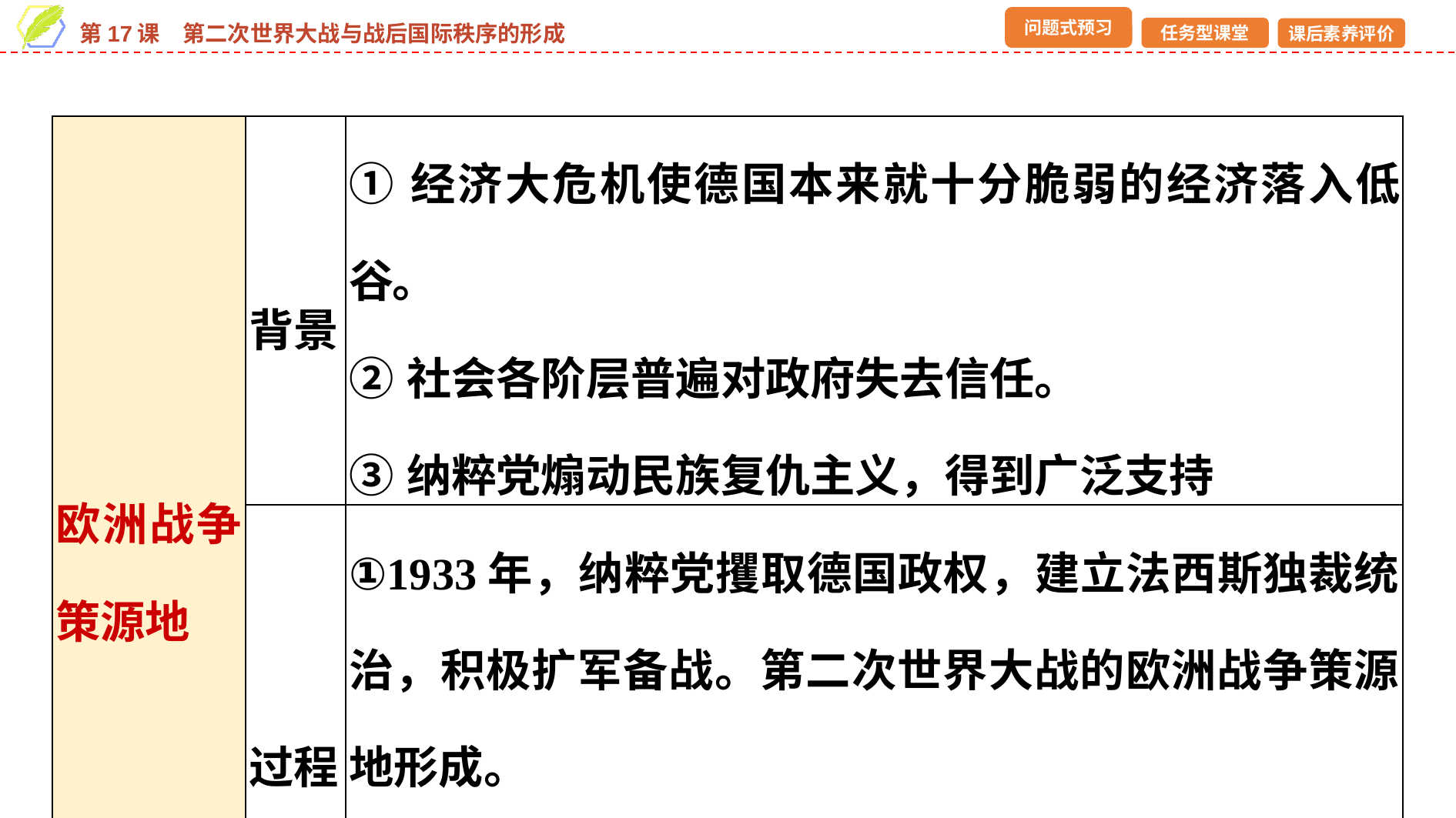

| 欧洲战争策源地 | 背景 | ①经济大危机使德国本来就十分脆弱的经济落入低谷。 ②社会各阶层普遍对政府失去信任。 ③纳粹党煽动民族复仇主义，得到广泛支持 |
| --- | --- | --- |
|  | 过程 | ①1933年，纳粹党攫取德国政权，建立法西斯独裁统治，积极扩军备战。第二次世界大战的欧洲战争策源地形成。 ②1935年，意大利入侵埃塞俄比亚。 ③1936年，意大利和德国结成轴心国 |